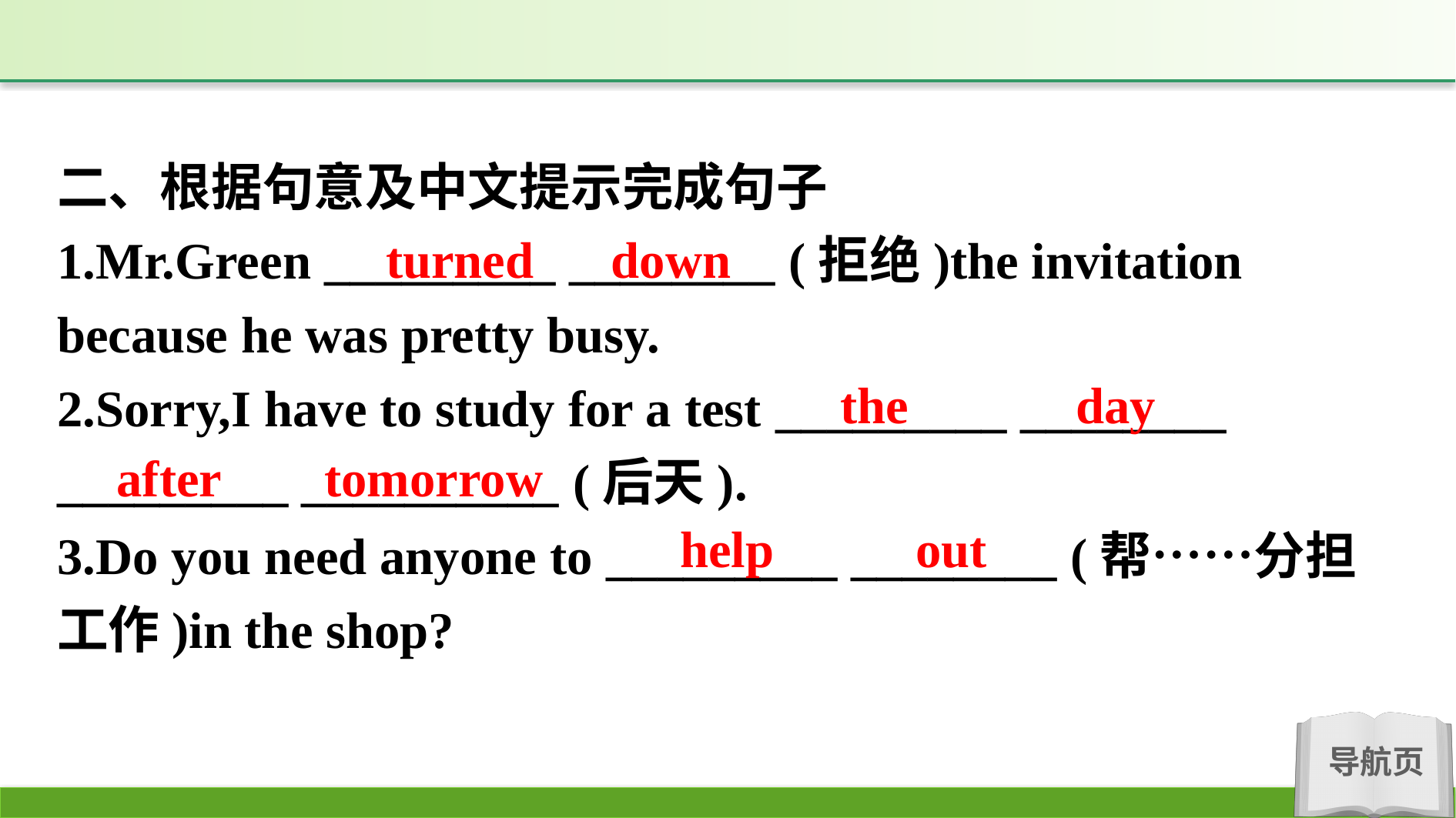

二、根据句意及中文提示完成句子
1.Mr.Green _________ ________ (拒绝)the invitation because he was pretty busy.
2.Sorry,I have to study for a test _________ ________ _________ __________ (后天).
3.Do you need anyone to _________ ________ (帮……分担工作)in the shop?
turned      down
the             day
after        tomorrow
help           out